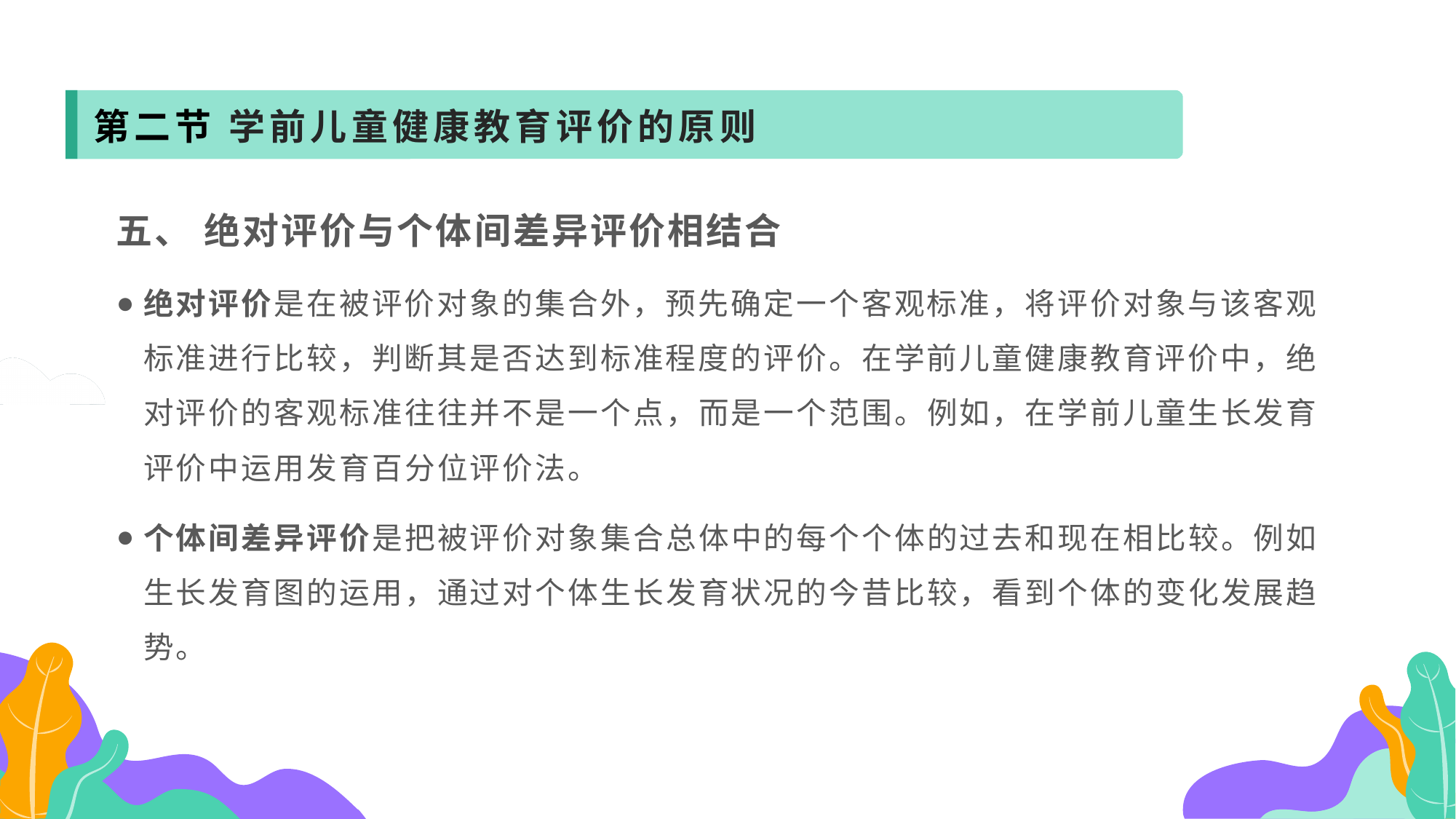

第二节 学前儿童健康教育评价的原则
五、 绝对评价与个体间差异评价相结合
绝对评价是在被评价对象的集合外，预先确定一个客观标准，将评价对象与该客观标准进行比较，判断其是否达到标准程度的评价。在学前儿童健康教育评价中，绝对评价的客观标准往往并不是一个点，而是一个范围。例如，在学前儿童生长发育评价中运用发育百分位评价法。
个体间差异评价是把被评价对象集合总体中的每个个体的过去和现在相比较。例如生长发育图的运用，通过对个体生长发育状况的今昔比较，看到个体的变化发展趋势。